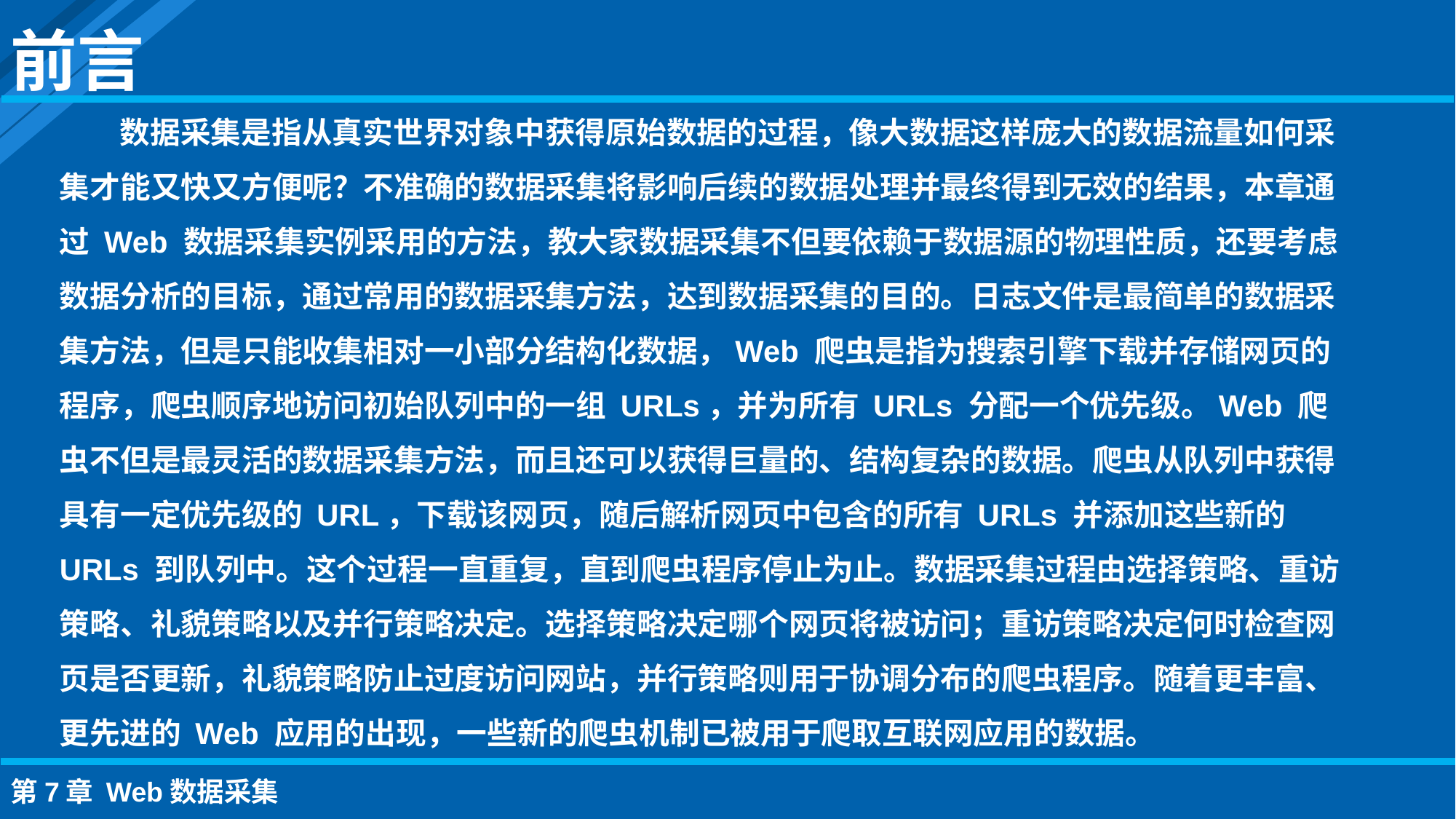

前言

数据采集是指从真实世界对象中获得原始数据的过程，像大数据这样庞大的数据流量如何采集才能又快又方便呢？不准确的数据采集将影响后续的数据处理并最终得到无效的结果，本章通过 Web 数据采集实例采用的方法，教大家数据采集不但要依赖于数据源的物理性质，还要考虑数据分析的目标，通过常用的数据采集方法，达到数据采集的目的。日志文件是最简单的数据采集方法，但是只能收集相对一小部分结构化数据，Web 爬虫是指为搜索引擎下载并存储网页的程序，爬虫顺序地访问初始队列中的一组 URLs，并为所有 URLs 分配一个优先级。Web 爬虫不但是最灵活的数据采集方法，而且还可以获得巨量的、结构复杂的数据。爬虫从队列中获得具有一定优先级的 URL，下载该网页，随后解析网页中包含的所有 URLs 并添加这些新的 URLs 到队列中。这个过程一直重复，直到爬虫程序停止为止。数据采集过程由选择策略、重访策略、礼貌策略以及并行策略决定。选择策略决定哪个网页将被访问；重访策略决定何时检查网页是否更新，礼貌策略防止过度访问网站，并行策略则用于协调分布的爬虫程序。随着更丰富、更先进的 Web 应用的出现，一些新的爬虫机制已被用于爬取互联网应用的数据。
第7章 Web数据采集